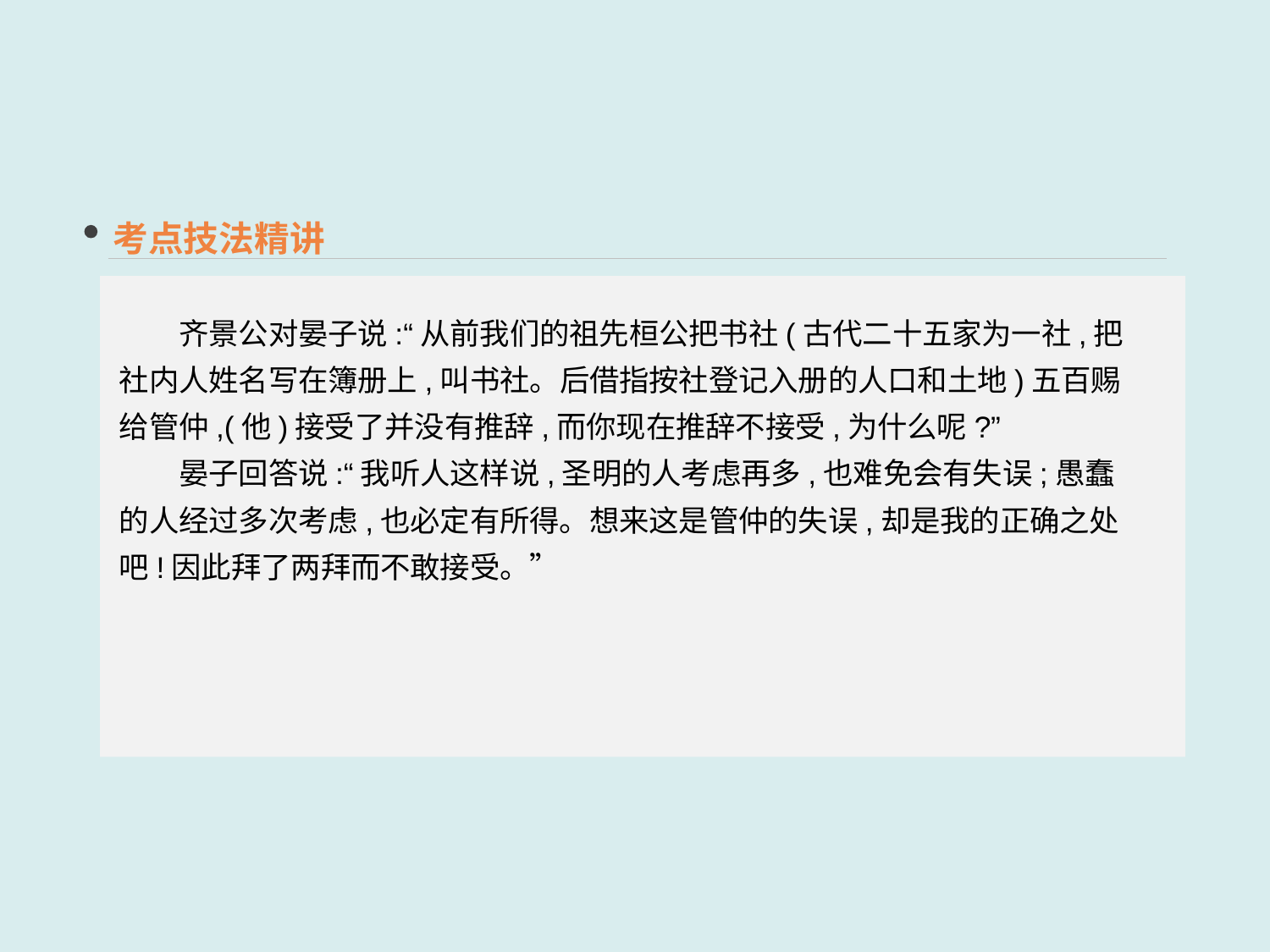

考点技法精讲

　　齐景公对晏子说:“从前我们的祖先桓公把书社(古代二十五家为一社,把社内人姓名写在簿册上,叫书社。后借指按社登记入册的人口和土地)五百赐给管仲,(他)接受了并没有推辞,而你现在推辞不接受,为什么呢?”
　　晏子回答说:“我听人这样说,圣明的人考虑再多,也难免会有失误;愚蠢的人经过多次考虑,也必定有所得。想来这是管仲的失误,却是我的正确之处吧!因此拜了两拜而不敢接受。”